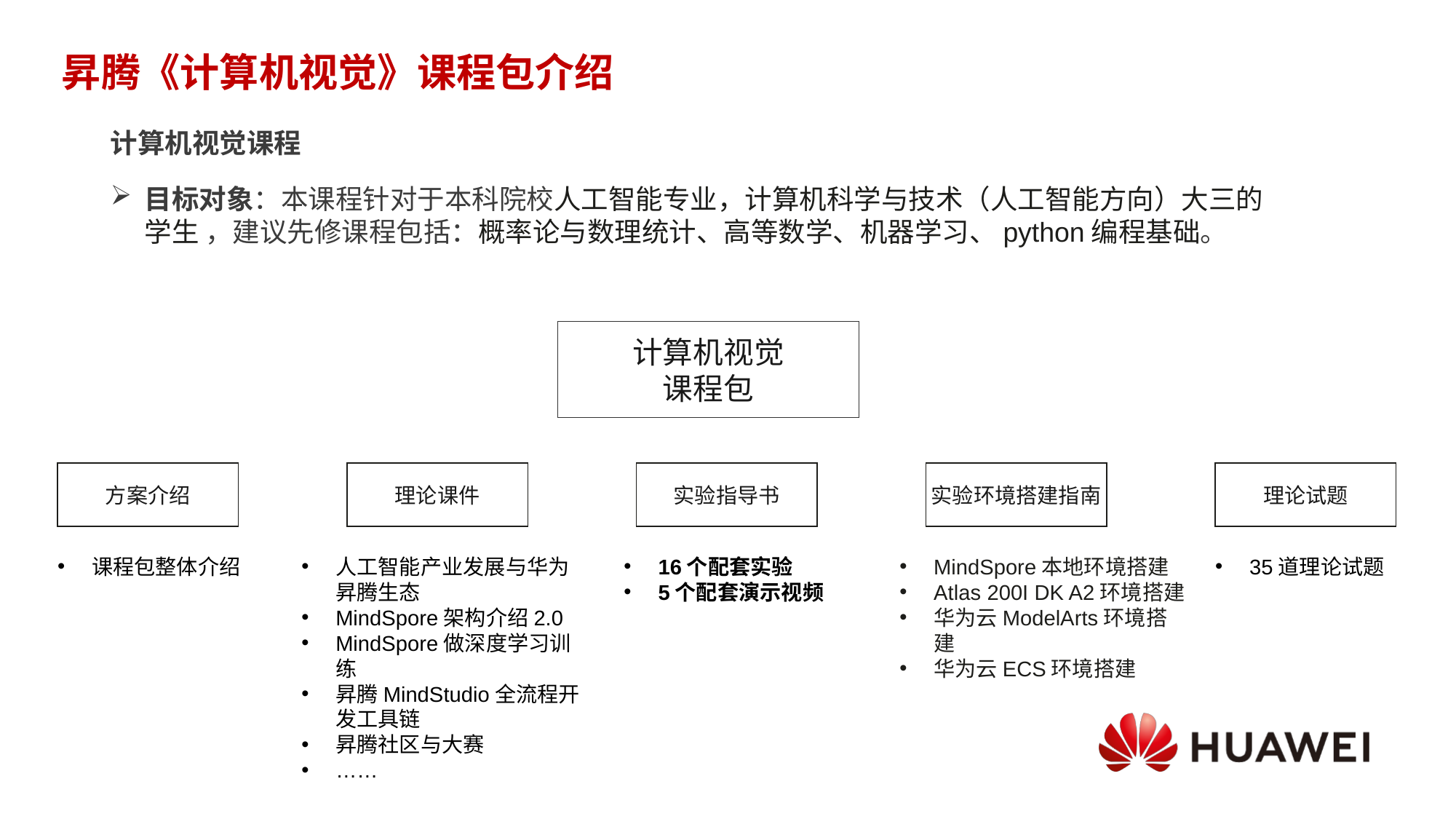

# 昇腾《计算机视觉》课程包介绍
计算机视觉课程
目标对象：本课程针对于本科院校人工智能专业，计算机科学与技术（人工智能方向）大三的学生 ，建议先修课程包括：概率论与数理统计、高等数学、机器学习、python编程基础。
计算机视觉
课程包
方案介绍
理论课件
实验指导书
实验环境搭建指南
理论试题
课程包整体介绍
人工智能产业发展与华为昇腾生态
MindSpore架构介绍2.0
MindSpore做深度学习训练
昇腾MindStudio全流程开发工具链
昇腾社区与大赛
……
16个配套实验
5个配套演示视频
MindSpore本地环境搭建
Atlas 200I DK A2环境搭建
华为云ModelArts环境搭建
华为云ECS环境搭建

35道理论试题